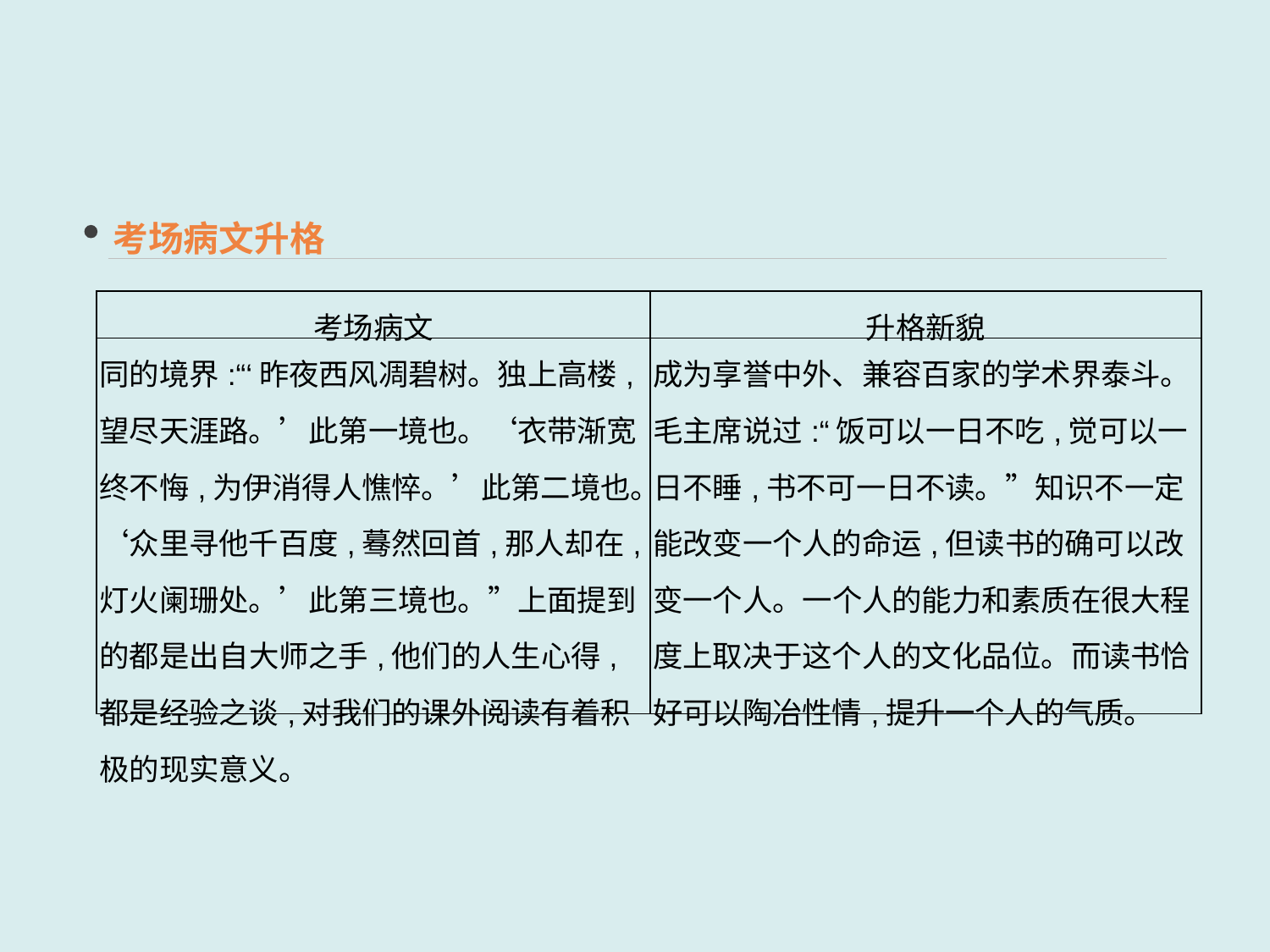

考场病文升格

| 考场病文 | 升格新貌 |
| --- | --- |
| 同的境界:“‘昨夜西风凋碧树。独上高楼,望尽天涯路。’此第一境也。‘衣带渐宽终不悔,为伊消得人憔悴。’此第二境也。‘众里寻他千百度,蓦然回首,那人却在,灯火阑珊处。’此第三境也。”上面提到的都是出自大师之手,他们的人生心得,都是经验之谈,对我们的课外阅读有着积极的现实意义。 | 成为享誉中外、兼容百家的学术界泰斗。毛主席说过:“饭可以一日不吃,觉可以一日不睡,书不可一日不读。”知识不一定能改变一个人的命运,但读书的确可以改变一个人。一个人的能力和素质在很大程度上取决于这个人的文化品位。而读书恰好可以陶冶性情,提升一个人的气质。 |